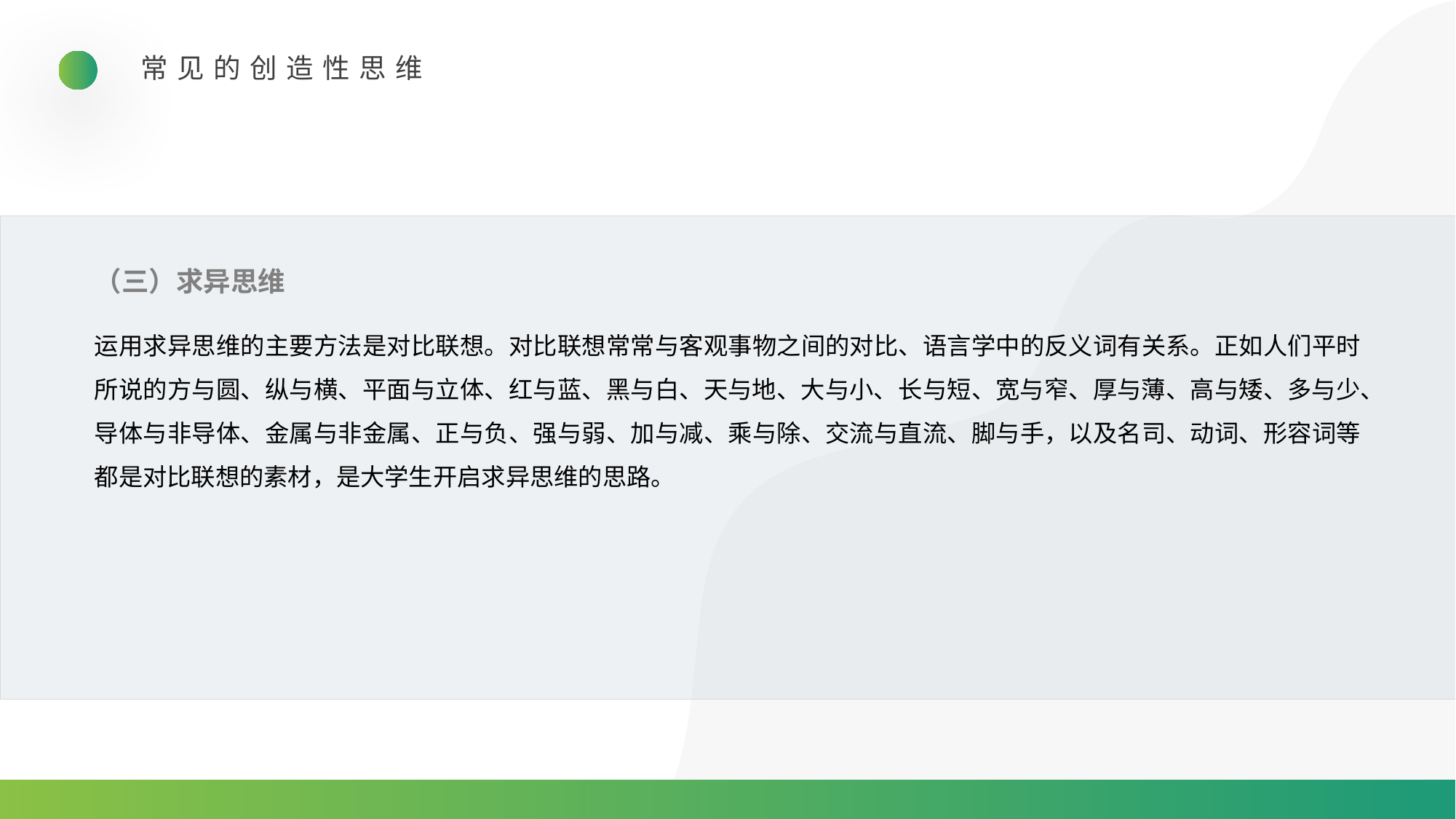

常见的创造性思维

（三）求异思维
运用求异思维的主要方法是对比联想。对比联想常常与客观事物之间的对比、语言学中的反义词有关系。正如人们平时所说的方与圆、纵与横、平面与立体、红与蓝、黑与白、天与地、大与小、长与短、宽与窄、厚与薄、高与矮、多与少、导体与非导体、金属与非金属、正与负、强与弱、加与减、乘与除、交流与直流、脚与手，以及名司、动词、形容词等都是对比联想的素材，是大学生开启求异思维的思路。